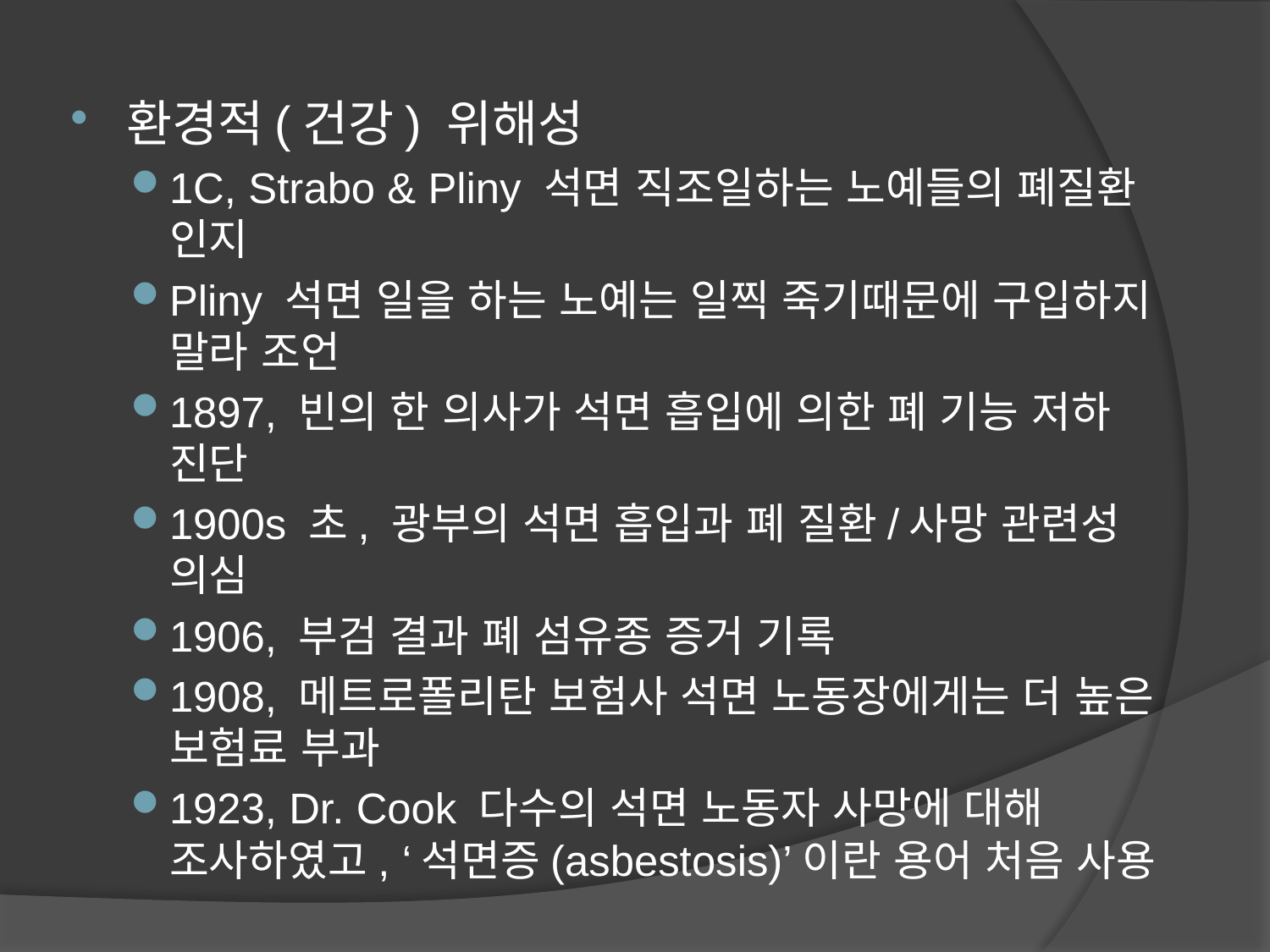

환경적(건강) 위해성
1C, Strabo & Pliny 석면 직조일하는 노예들의 폐질환 인지
Pliny 석면 일을 하는 노예는 일찍 죽기때문에 구입하지 말라 조언
1897, 빈의 한 의사가 석면 흡입에 의한 폐 기능 저하 진단
1900s 초, 광부의 석면 흡입과 폐 질환/사망 관련성 의심
1906, 부검 결과 폐 섬유종 증거 기록
1908, 메트로폴리탄 보험사 석면 노동장에게는 더 높은 보험료 부과
1923, Dr. Cook 다수의 석면 노동자 사망에 대해 조사하였고, ‘석면증(asbestosis)’이란 용어 처음 사용